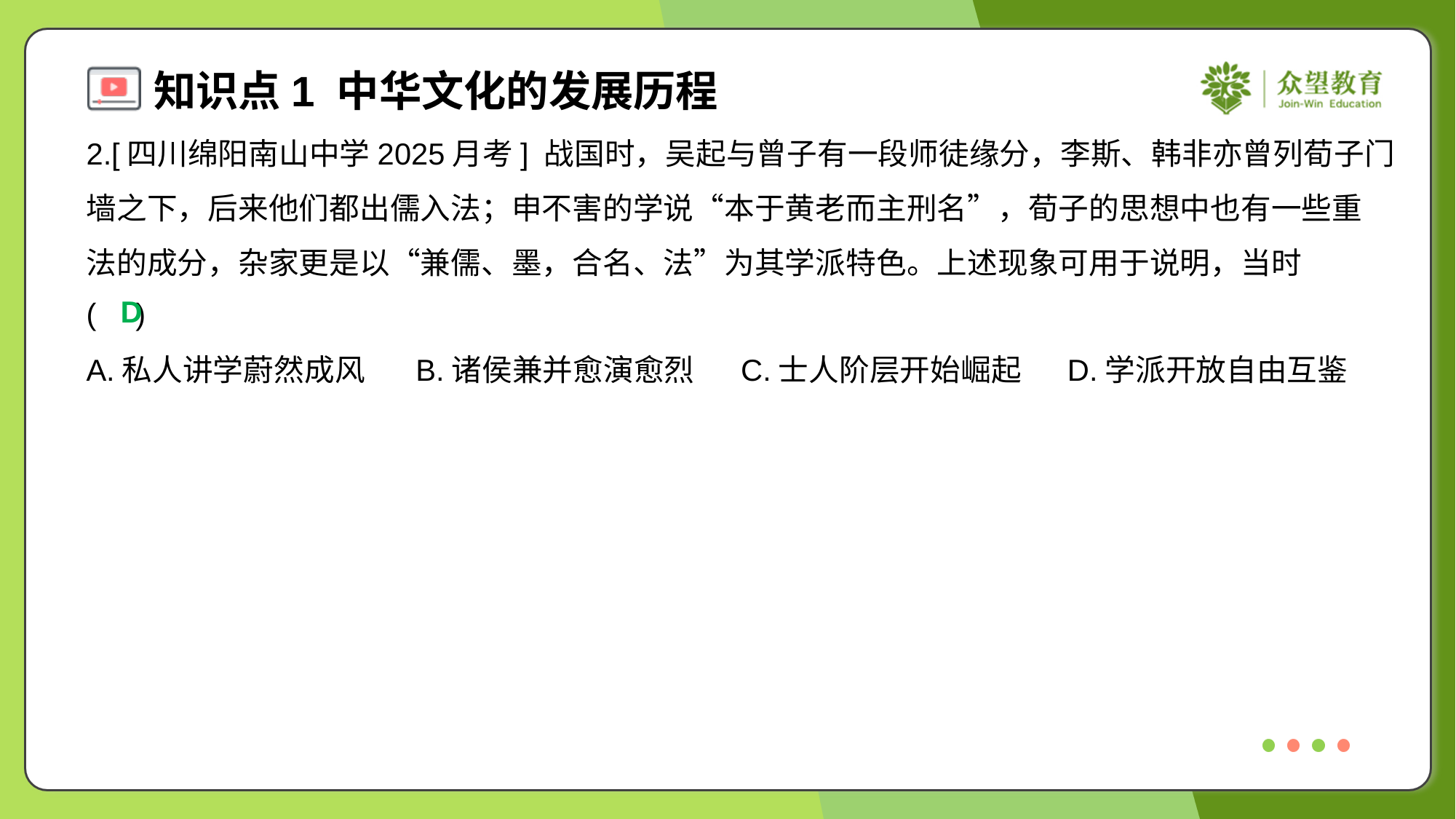

2.[四川绵阳南山中学2025月考] 战国时，吴起与曾子有一段师徒缘分，李斯、韩非亦曾列荀子门
墙之下，后来他们都出儒入法；申不害的学说“本于黄老而主刑名”，荀子的思想中也有一些重
法的成分，杂家更是以“兼儒、墨，合名、法”为其学派特色。上述现象可用于说明，当时
(     )
D
A.私人讲学蔚然成风	B.诸侯兼并愈演愈烈	C.士人阶层开始崛起	D.学派开放自由互鉴